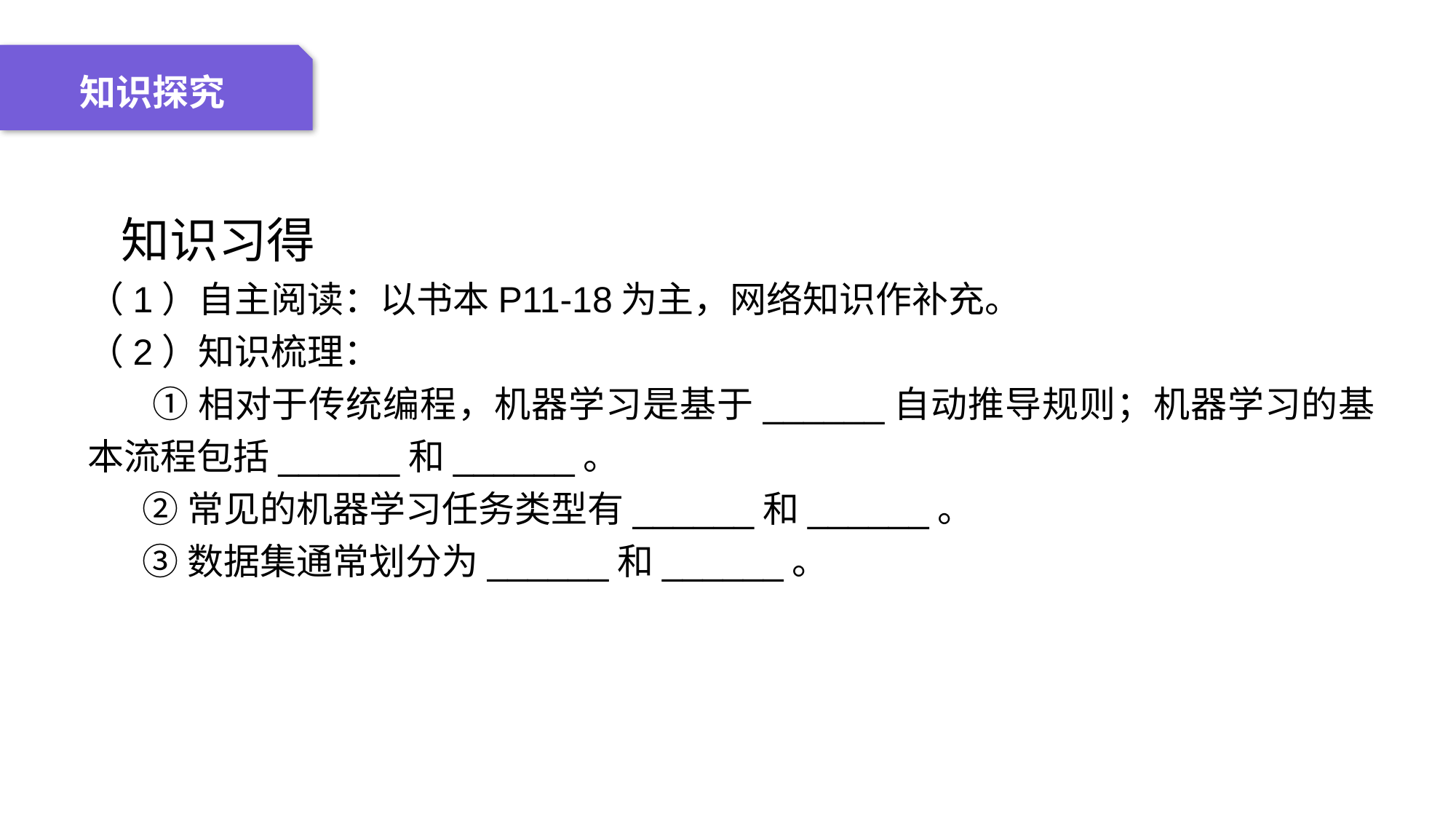

04 名词解释
01 准备过程
02 整体结构
03 重点说明
知识探究
  知识习得
（1）自主阅读：以书本P11-18为主，网络知识作补充。
（2）知识梳理：
 ①相对于传统编程，机器学习是基于______自动推导规则；机器学习的基本流程包括______和______。
②常见的机器学习任务类型有______和______。
③数据集通常划分为______和______。